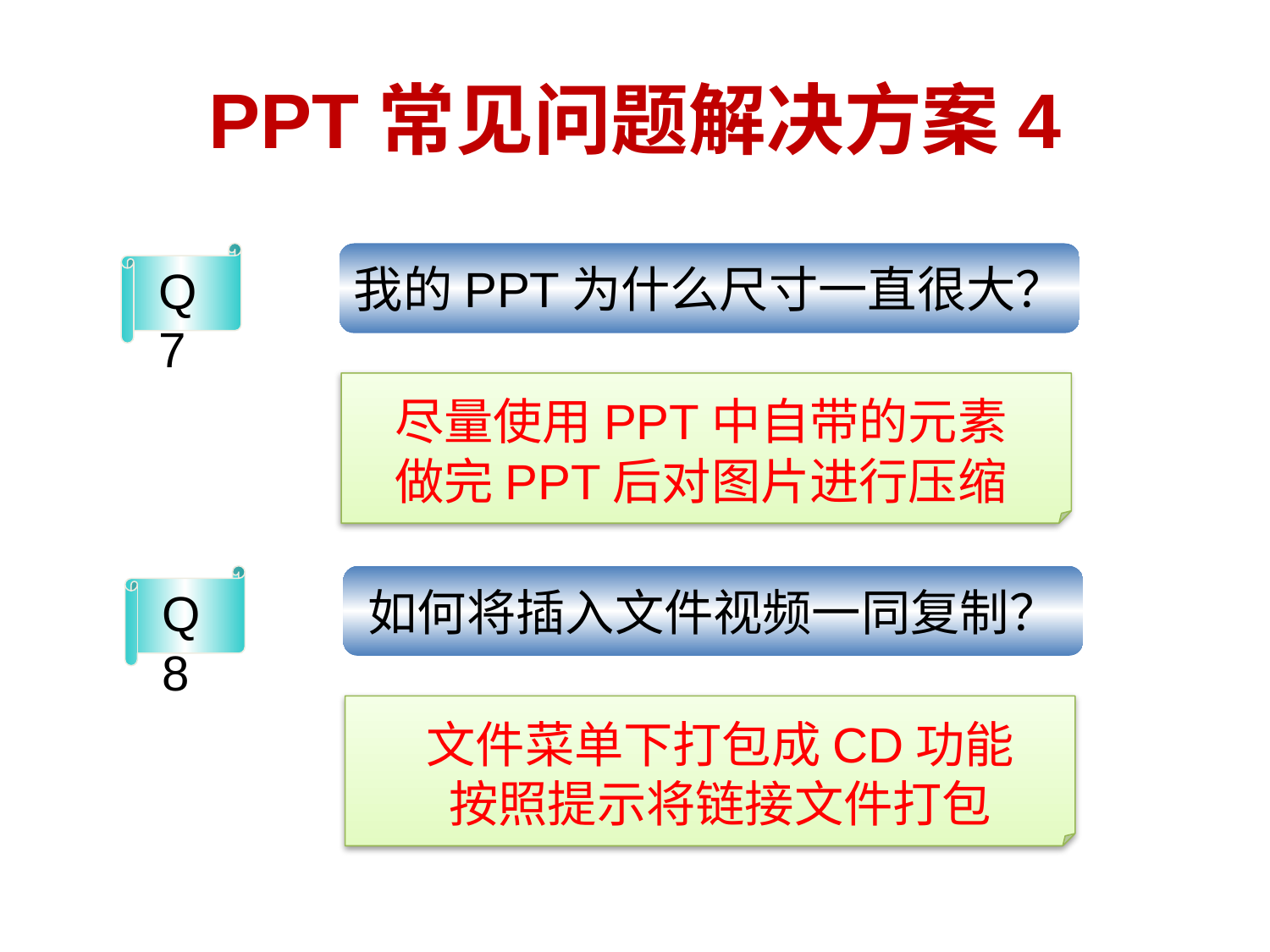

PPT常见问题解决方案4

Q7
我的PPT为什么尺寸一直很大？

尽量使用PPT中自带的元素
做完PPT后对图片进行压缩
赖祖亮@小木虫

Q8
如何将插入文件视频一同复制？
赖祖亮@小木虫

文件菜单下打包成CD功能
按照提示将链接文件打包